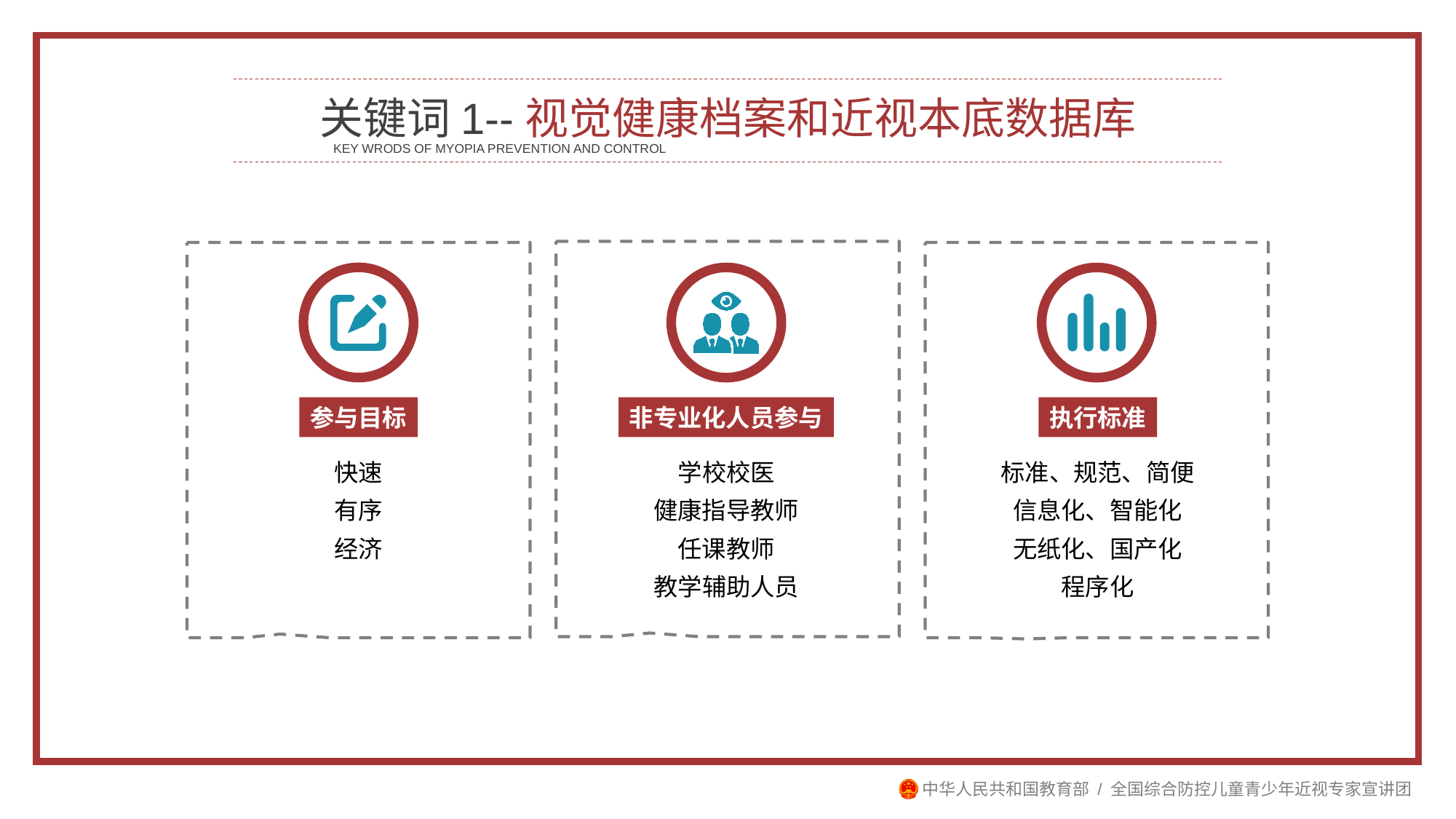

关键词1--视觉健康档案和近视本底数据库
KEY WRODS OF MYOPIA PREVENTION AND CONTROL

参与目标
非专业化人员参与
执行标准
快速
有序
经济
学校校医
健康指导教师
任课教师
教学辅助人员
标准、规范、简便
信息化、智能化
无纸化、国产化
程序化